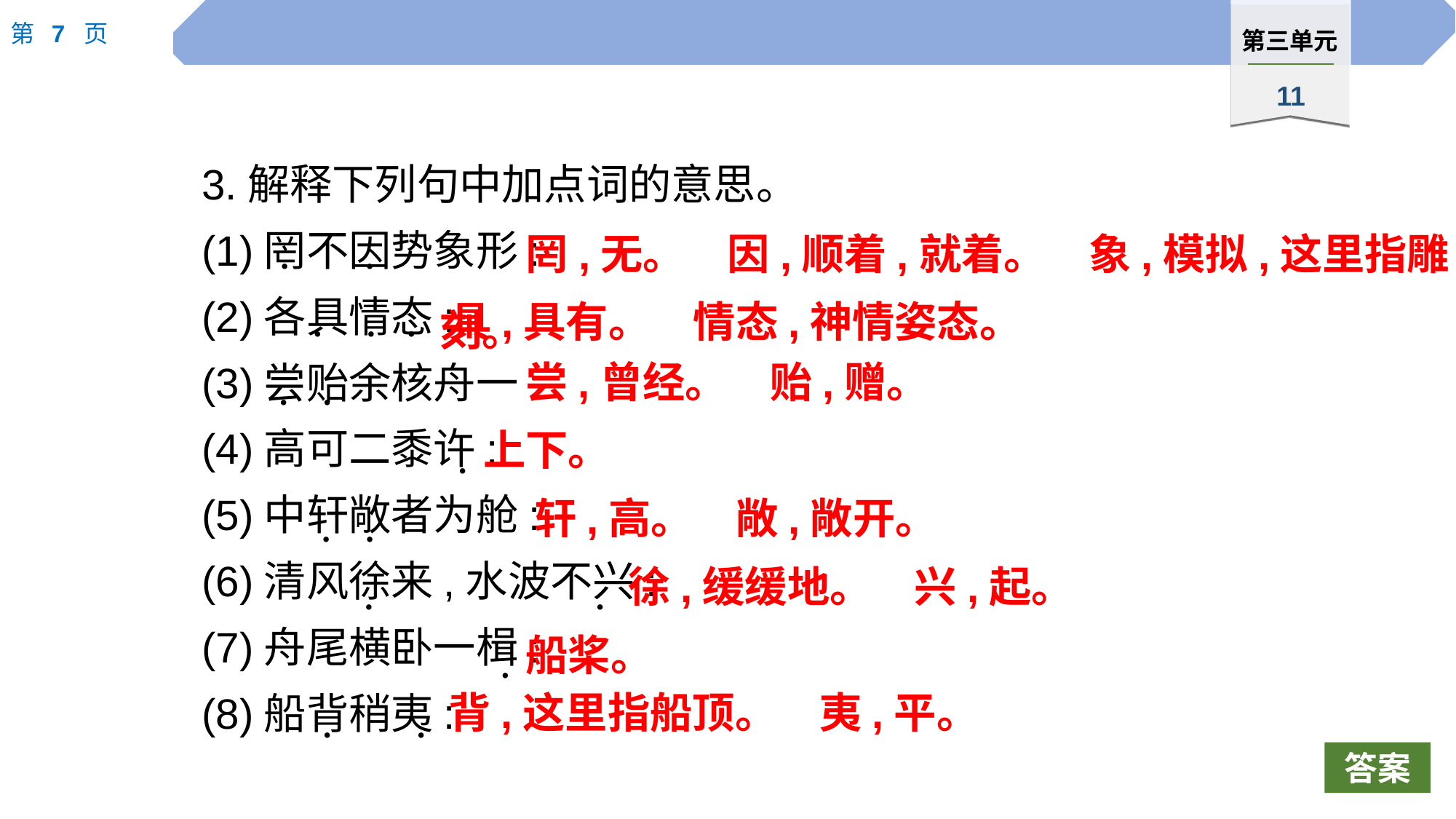

3.解释下列句中加点词的意思。
(1)罔不因势象形:
(2)各具情态:
(3)尝贻余核舟一:
(4)高可二黍许:
(5)中轩敞者为舱:
(6)清风徐来,水波不兴:
(7)舟尾横卧一楫:
(8)船背稍夷:
罔,无。　因,顺着,就着。　象,模拟,这里指雕刻。
 ·
 ·
具,具有。　情态,神情姿态。
 ·
 ·
 ·
尝,曾经。　贻,赠。
 ·
 ·
上下。
 ·
轩,高。　敞,敞开。
 ·
 ·
徐,缓缓地。　兴,起。
 ·
 ·
船桨。
 ·
背,这里指船顶。　夷,平。
 ·
 ·
答案